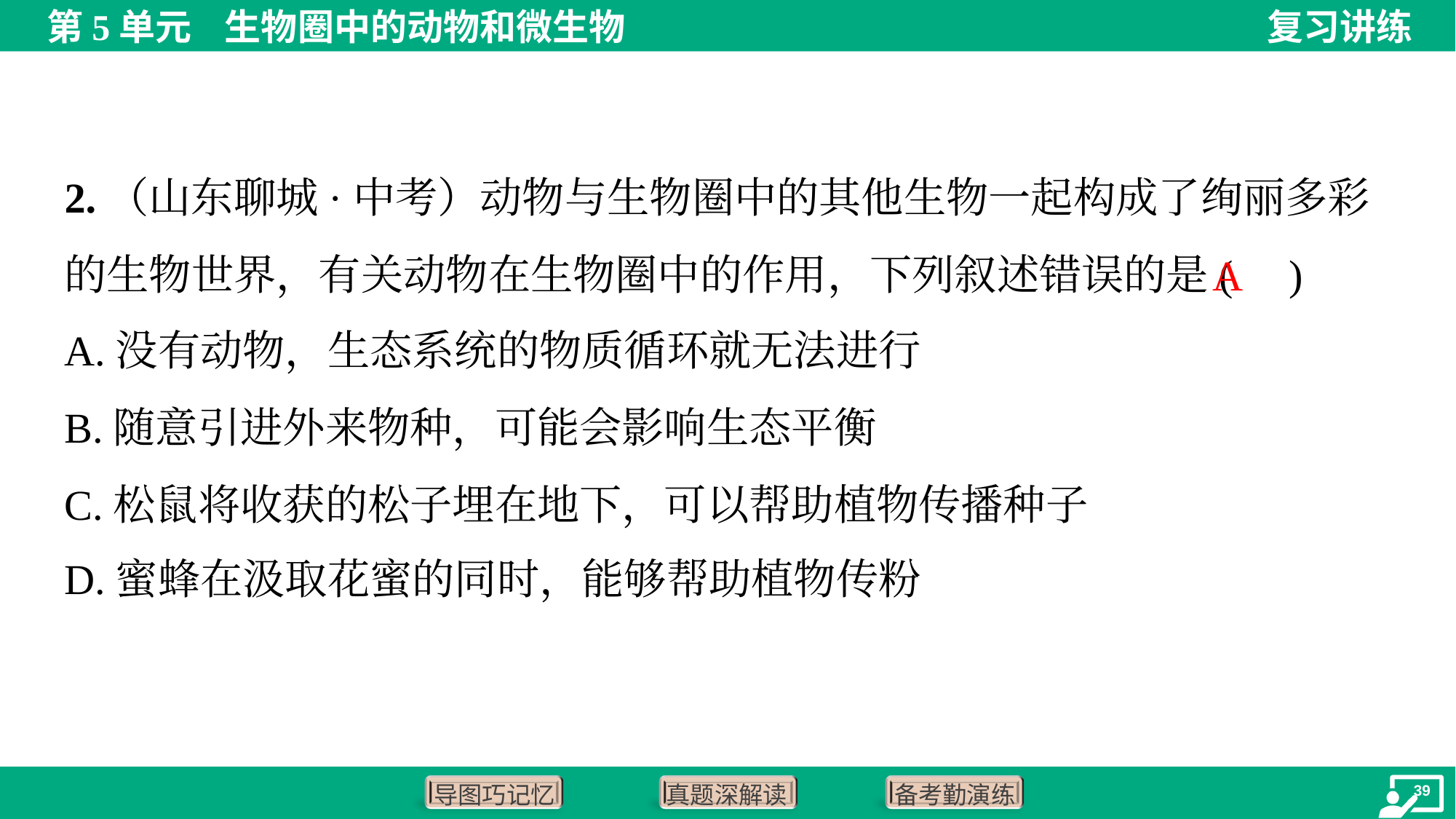

2.（山东聊城·中考）动物与生物圈中的其他生物一起构成了绚丽多彩的生物世界，有关动物在生物圈中的作用，下列叙述错误的是(     )
A
A.没有动物，生态系统的物质循环就无法进行
B.随意引进外来物种，可能会影响生态平衡
C.松鼠将收获的松子埋在地下，可以帮助植物传播种子
D.蜜蜂在汲取花蜜的同时，能够帮助植物传粉